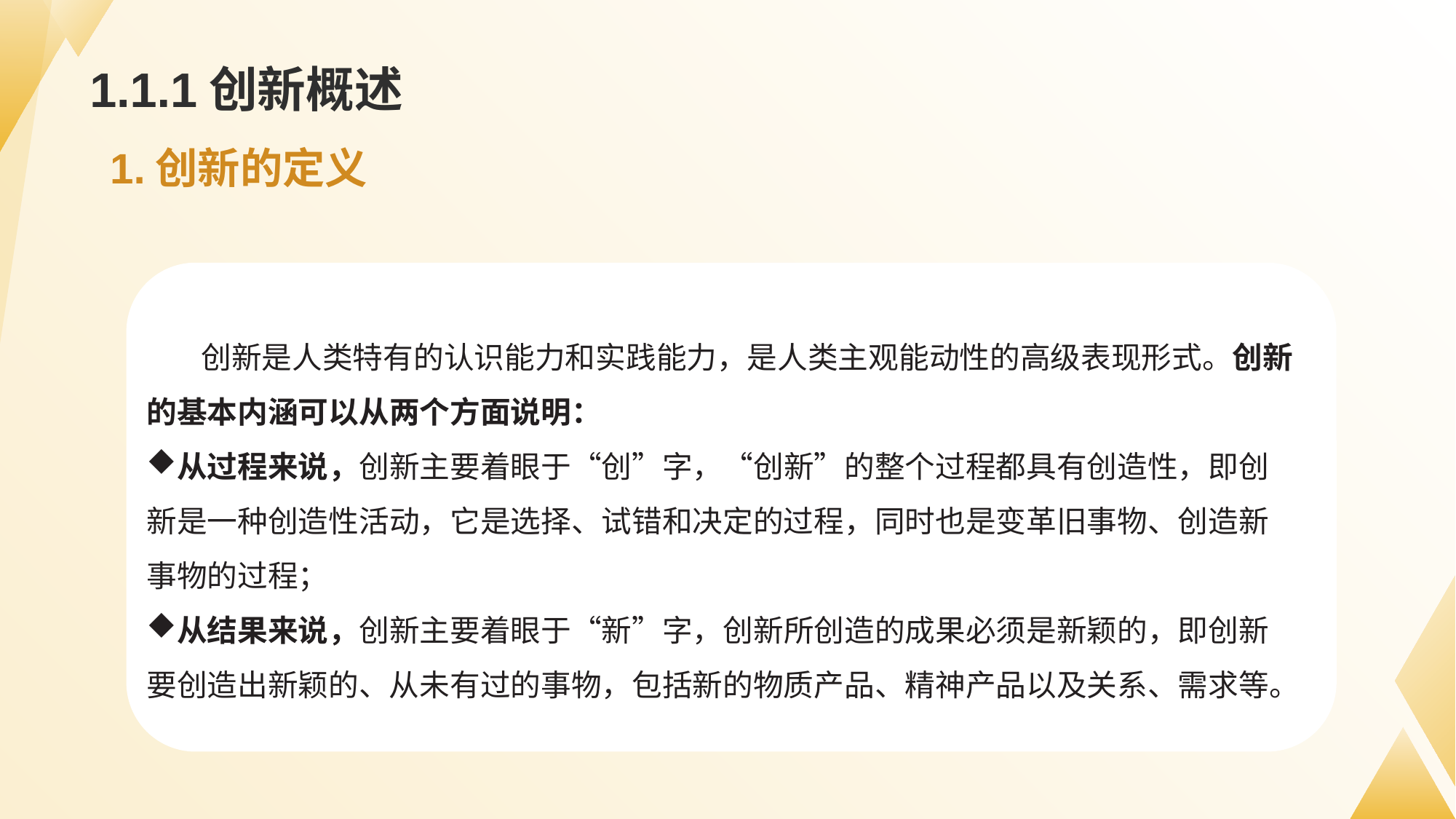

# 1.1.1创新概述
1.创新的定义
创新是人类特有的认识能力和实践能力，是人类主观能动性的高级表现形式。创新的基本内涵可以从两个方面说明：
从过程来说，创新主要着眼于“创”字，“创新”的整个过程都具有创造性，即创新是一种创造性活动，它是选择、试错和决定的过程，同时也是变革旧事物、创造新事物的过程；
从结果来说，创新主要着眼于“新”字，创新所创造的成果必须是新颖的，即创新要创造出新颖的、从未有过的事物，包括新的物质产品、精神产品以及关系、需求等。